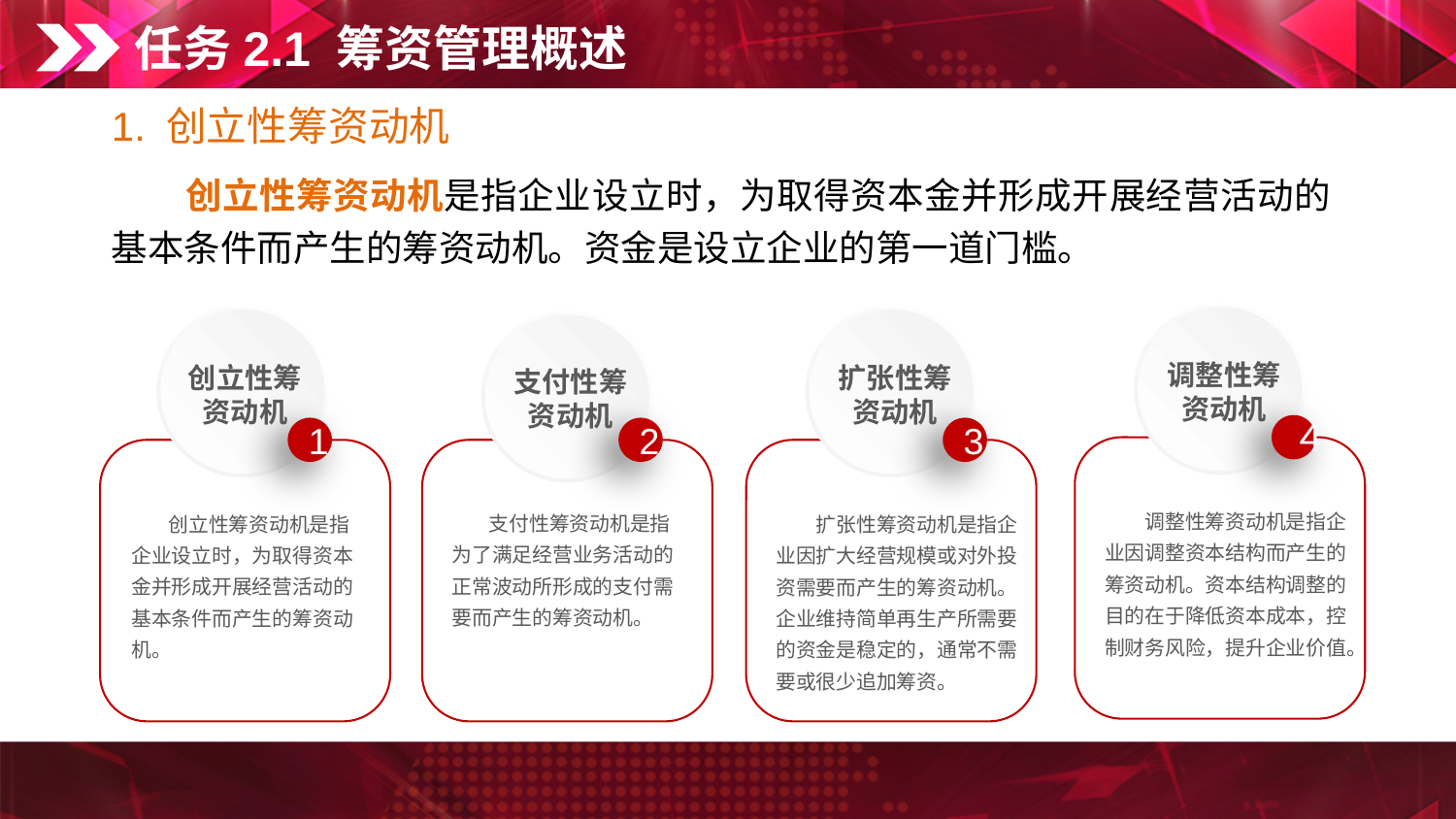

任务2.1 筹资管理概述

1. 创立性筹资动机
　　创立性筹资动机是指企业设立时，为取得资本金并形成开展经营活动的基本条件而产生的筹资动机。资金是设立企业的第一道门槛。

调整性筹资动机
创立性筹资动机
扩张性筹资动机
支付性筹资动机
４
1
2
3

　　调整性筹资动机是指企业因调整资本结构而产生的筹资动机。资本结构调整的目的在于降低资本成本，控制财务风险，提升企业价值。
       支付性筹资动机是指为了满足经营业务活动的正常波动所形成的支付需要而产生的筹资动机。
       创立性筹资动机是指企业设立时，为取得资本金并形成开展经营活动的基本条件而产生的筹资动机。
　　扩张性筹资动机是指企业因扩大经营规模或对外投资需要而产生的筹资动机。企业维持简单再生产所需要的资金是稳定的，通常不需要或很少追加筹资。